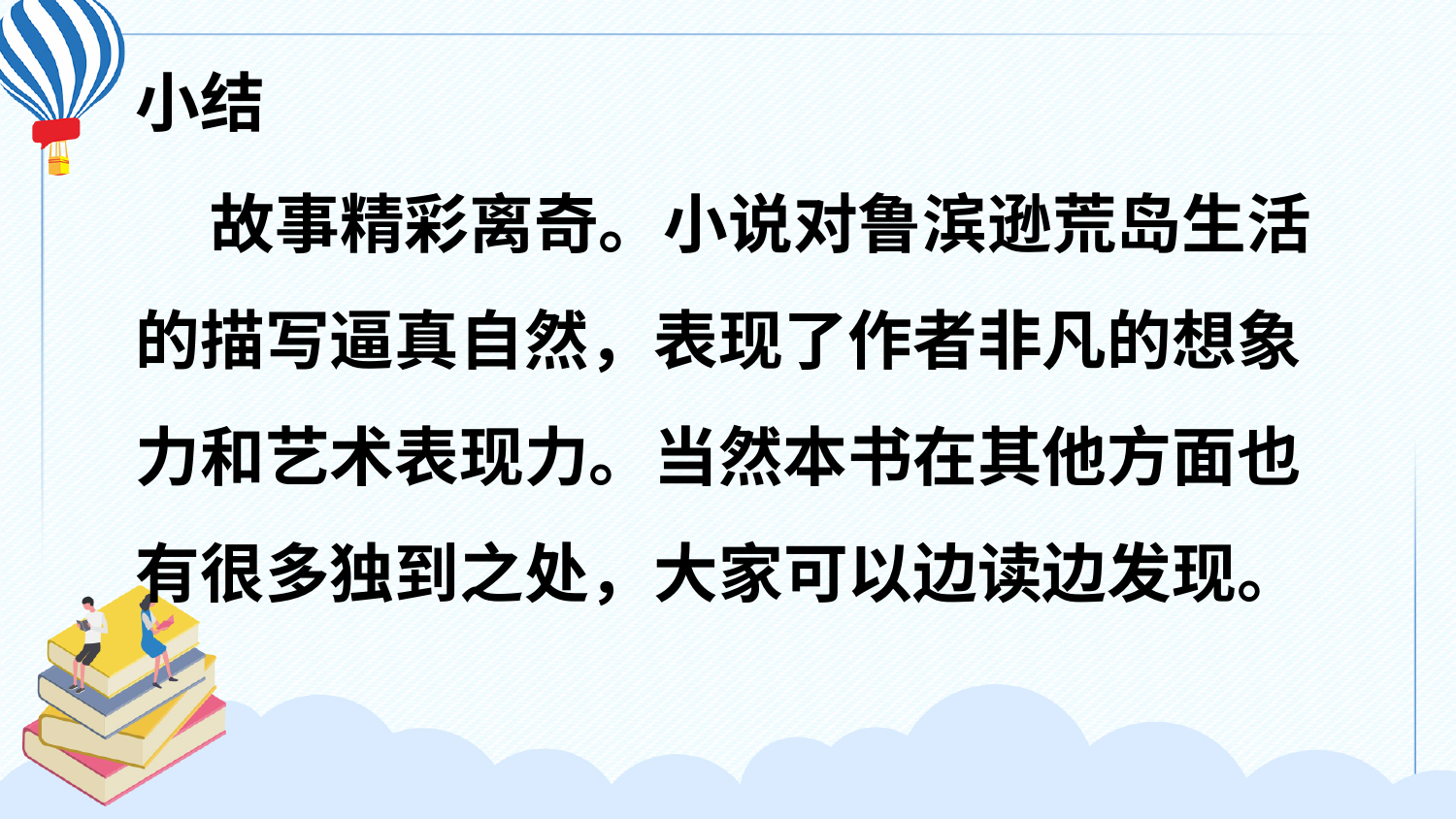

小结
    故事精彩离奇。小说对鲁滨逊荒岛生活的描写逼真自然，表现了作者非凡的想象力和艺术表现力。当然本书在其他方面也有很多独到之处，大家可以边读边发现。